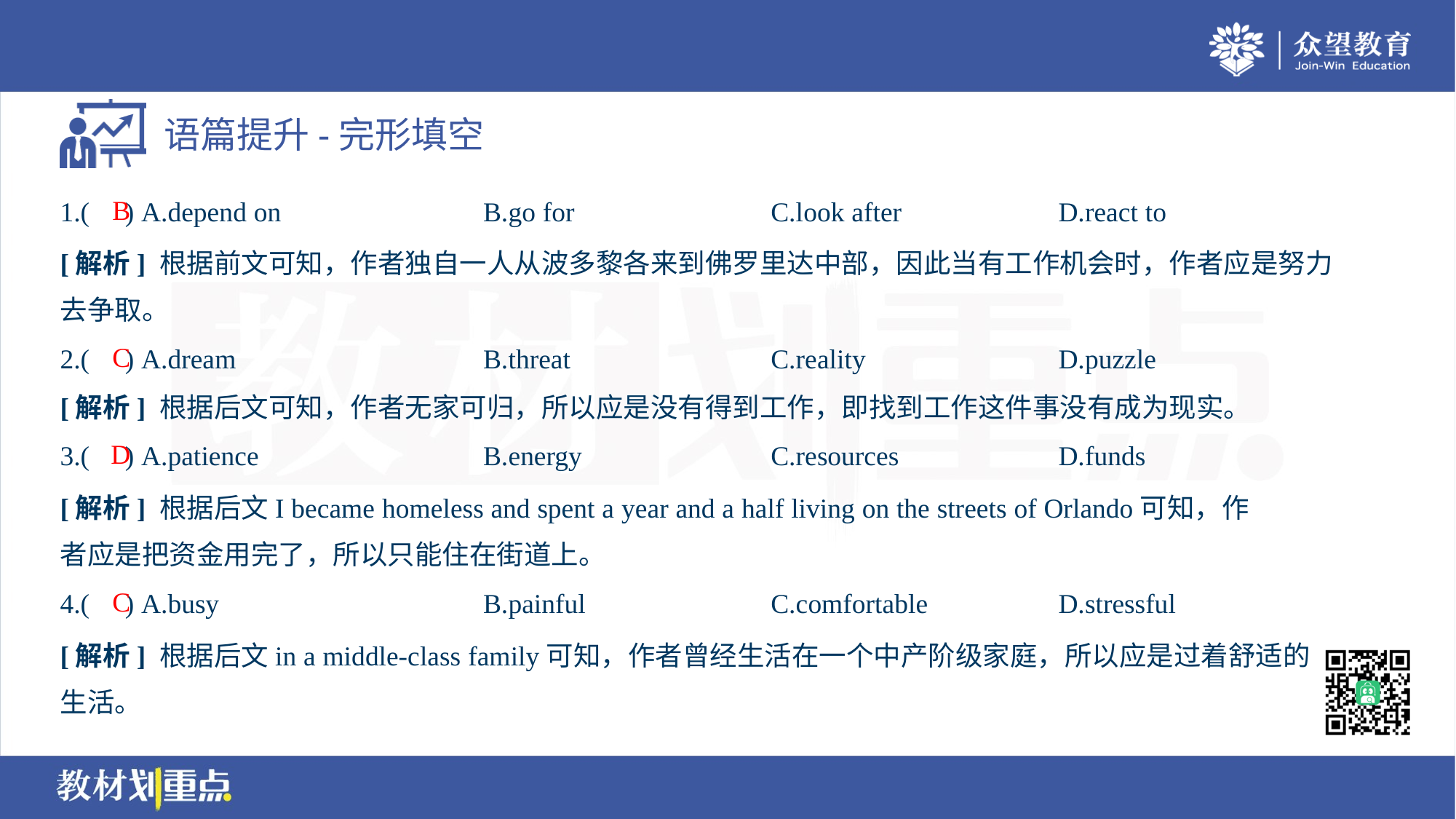

B
1.(     ) A.depend on	B.go for	C.look after	D.react to
[解析] 根据前文可知，作者独自一人从波多黎各来到佛罗里达中部，因此当有工作机会时，作者应是努力
去争取。
C
2.(     ) A.dream	B.threat	C.reality	D.puzzle
[解析] 根据后文可知，作者无家可归，所以应是没有得到工作，即找到工作这件事没有成为现实。
D
3.(     ) A.patience	B.energy	C.resources	D.funds
[解析] 根据后文I became homeless and spent a year and a half living on the streets of Orlando可知，作
者应是把资金用完了，所以只能住在街道上。
C
4.(     ) A.busy	B.painful	C.comfortable	D.stressful
[解析] 根据后文in a middle-class family可知，作者曾经生活在一个中产阶级家庭，所以应是过着舒适的
生活。